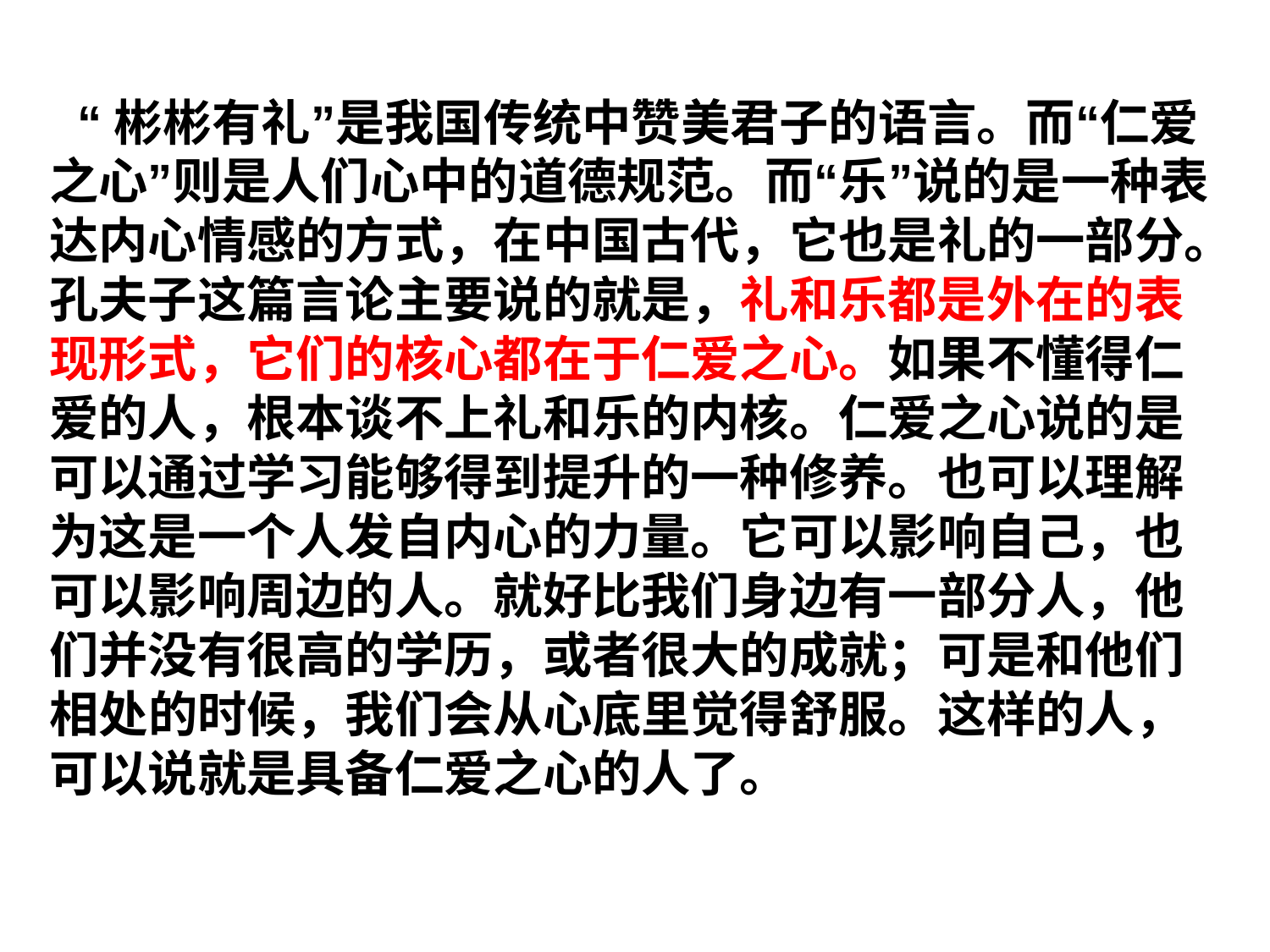

“彬彬有礼”是我国传统中赞美君子的语言。而“仁爱之心”则是人们心中的道德规范。而“乐”说的是一种表达内心情感的方式，在中国古代，它也是礼的一部分。孔夫子这篇言论主要说的就是，礼和乐都是外在的表现形式，它们的核心都在于仁爱之心。如果不懂得仁爱的人，根本谈不上礼和乐的内核。仁爱之心说的是可以通过学习能够得到提升的一种修养。也可以理解为这是一个人发自内心的力量。它可以影响自己，也可以影响周边的人。就好比我们身边有一部分人，他们并没有很高的学历，或者很大的成就；可是和他们相处的时候，我们会从心底里觉得舒服。这样的人，可以说就是具备仁爱之心的人了。